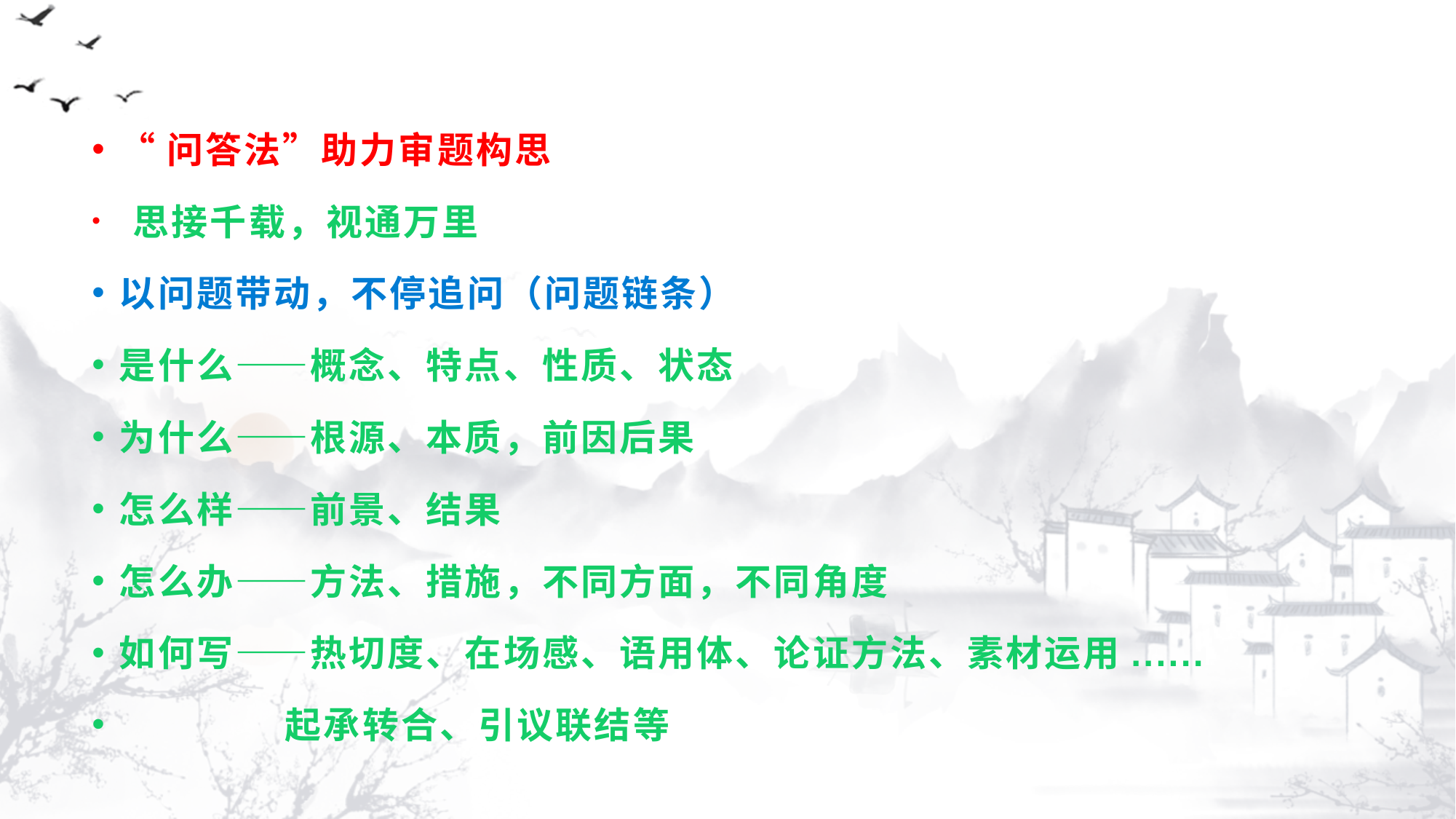

#
“问答法”助力审题构思
 思接千载，视通万里
以问题带动，不停追问（问题链条）
是什么——概念、特点、性质、状态
为什么——根源、本质，前因后果
怎么样——前景、结果
怎么办——方法、措施，不同方面，不同角度
如何写——热切度、在场感、语用体、论证方法、素材运用......
               起承转合、引议联结等